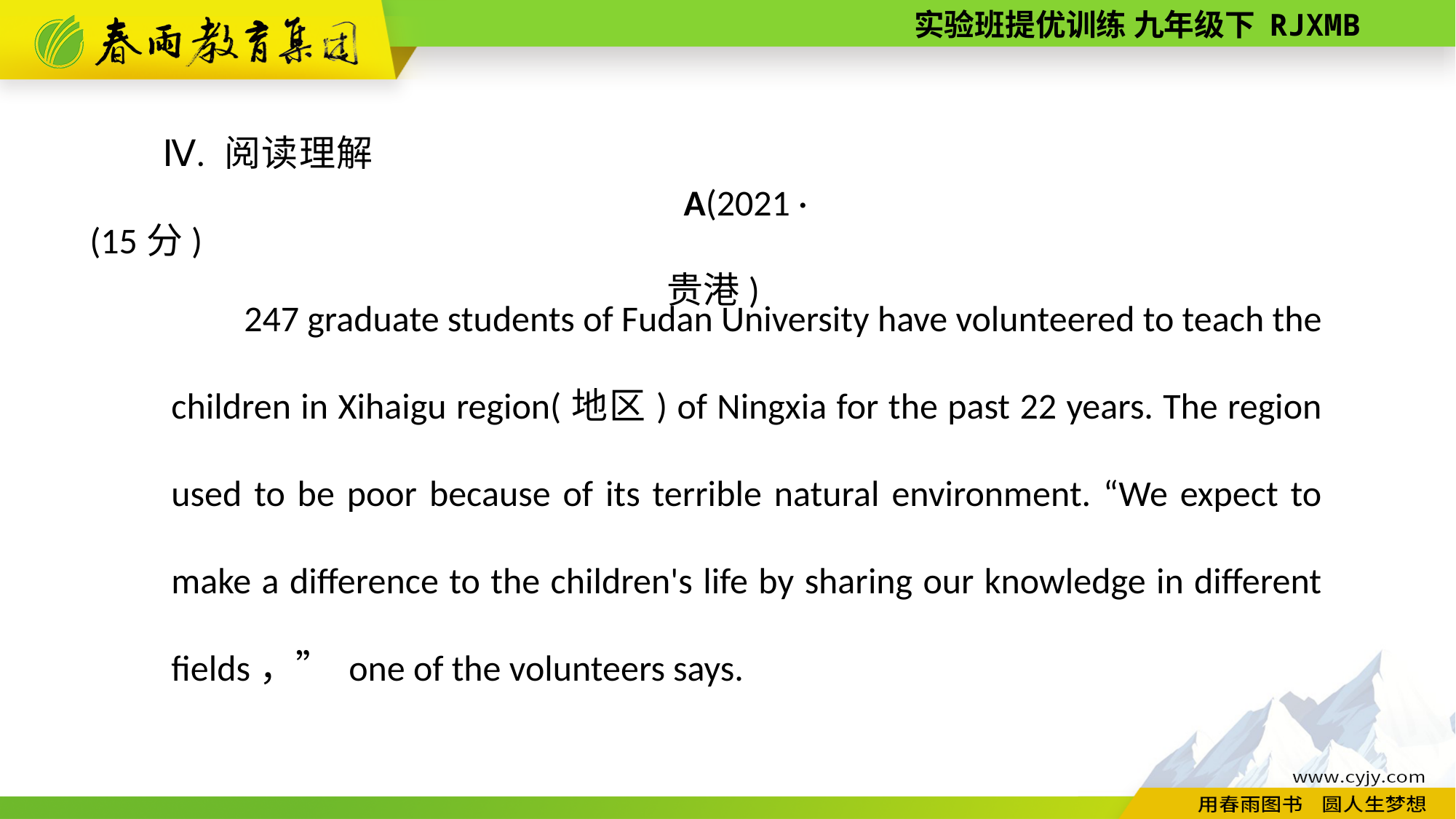

Ⅳ. 阅读理解(15分)
A(2021 ·贵港)
247 graduate students of Fudan University have volunteered to teach the children in Xihaigu region(地区) of Ningxia for the past 22 years. The region used to be poor because of its terrible natural environment. “We expect to make a difference to the children's life by sharing our knowledge in different fields，” one of the volunteers says.